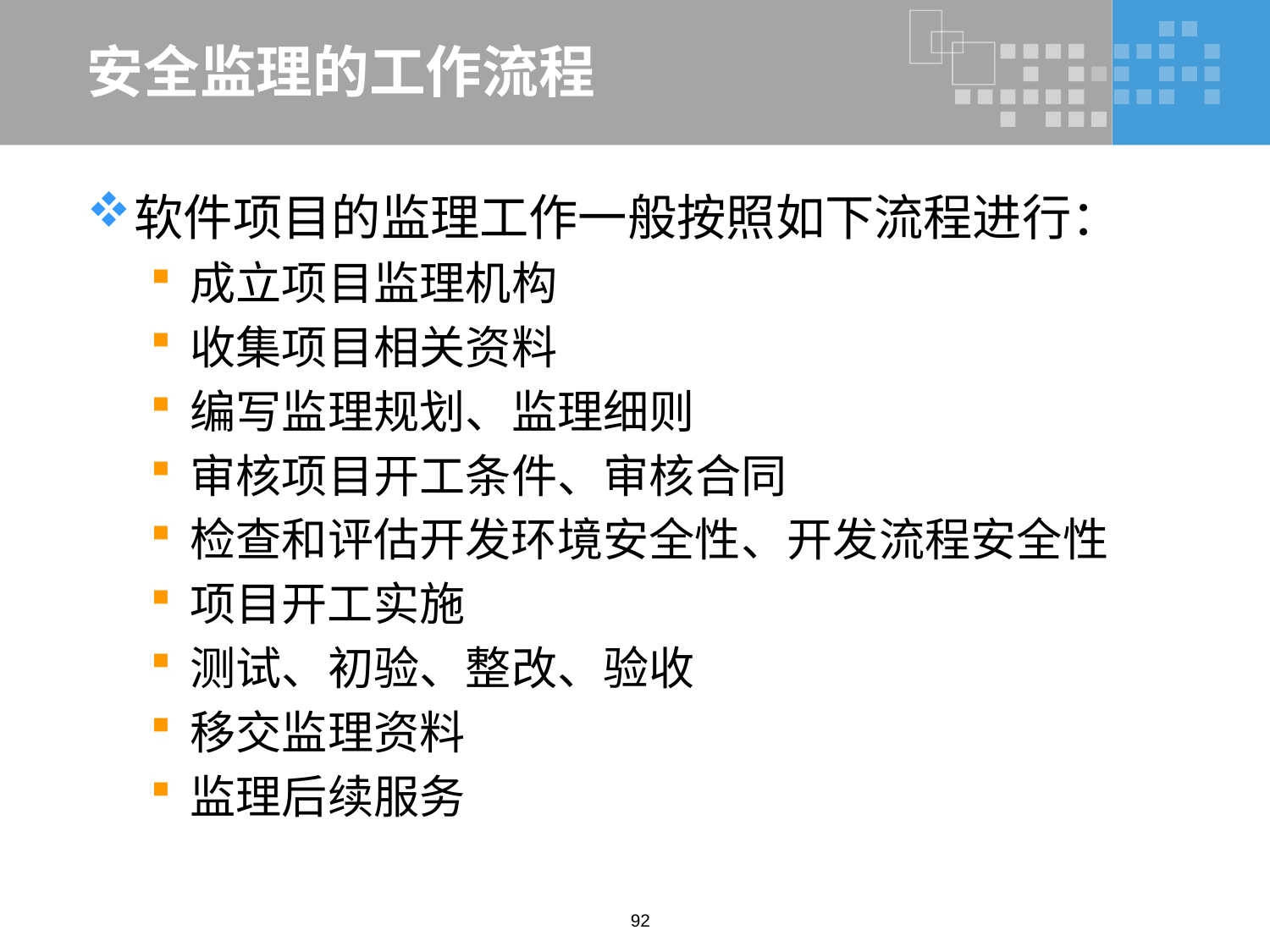

# 安全监理的工作流程
软件项目的监理工作一般按照如下流程进行：
成立项目监理机构
收集项目相关资料
编写监理规划、监理细则
审核项目开工条件、审核合同
检查和评估开发环境安全性、开发流程安全性
项目开工实施
测试、初验、整改、验收
移交监理资料
监理后续服务
92